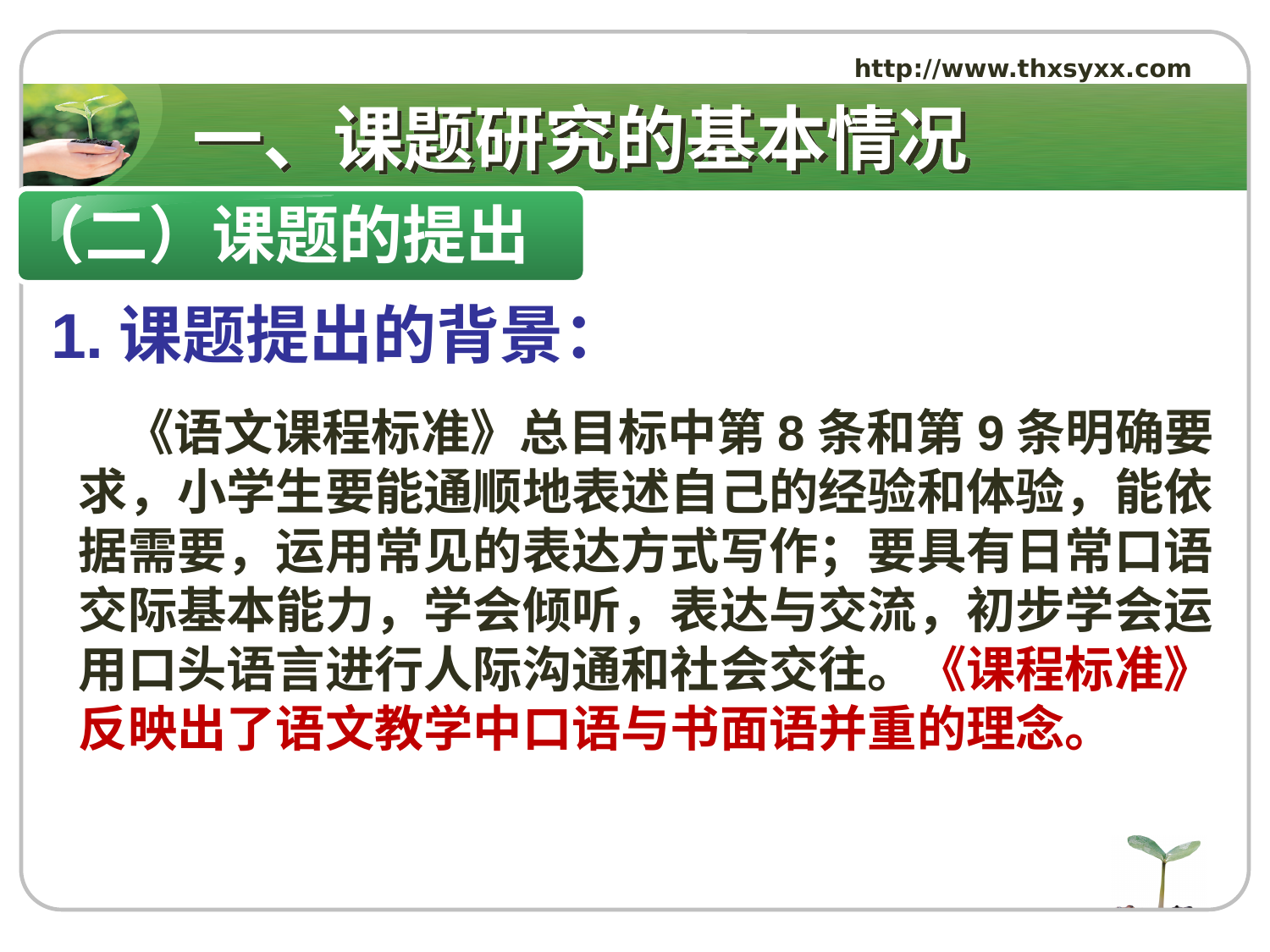

http://www.thxsyxx.com
# 一、课题研究的基本情况
（二）课题的提出

 1.课题提出的背景：
    《语文课程标准》总目标中第8条和第9条明确要求，小学生要能通顺地表述自己的经验和体验，能依据需要，运用常见的表达方式写作；要具有日常口语交际基本能力，学会倾听，表达与交流，初步学会运用口头语言进行人际沟通和社会交往。《课程标准》反映出了语文教学中口语与书面语并重的理念。